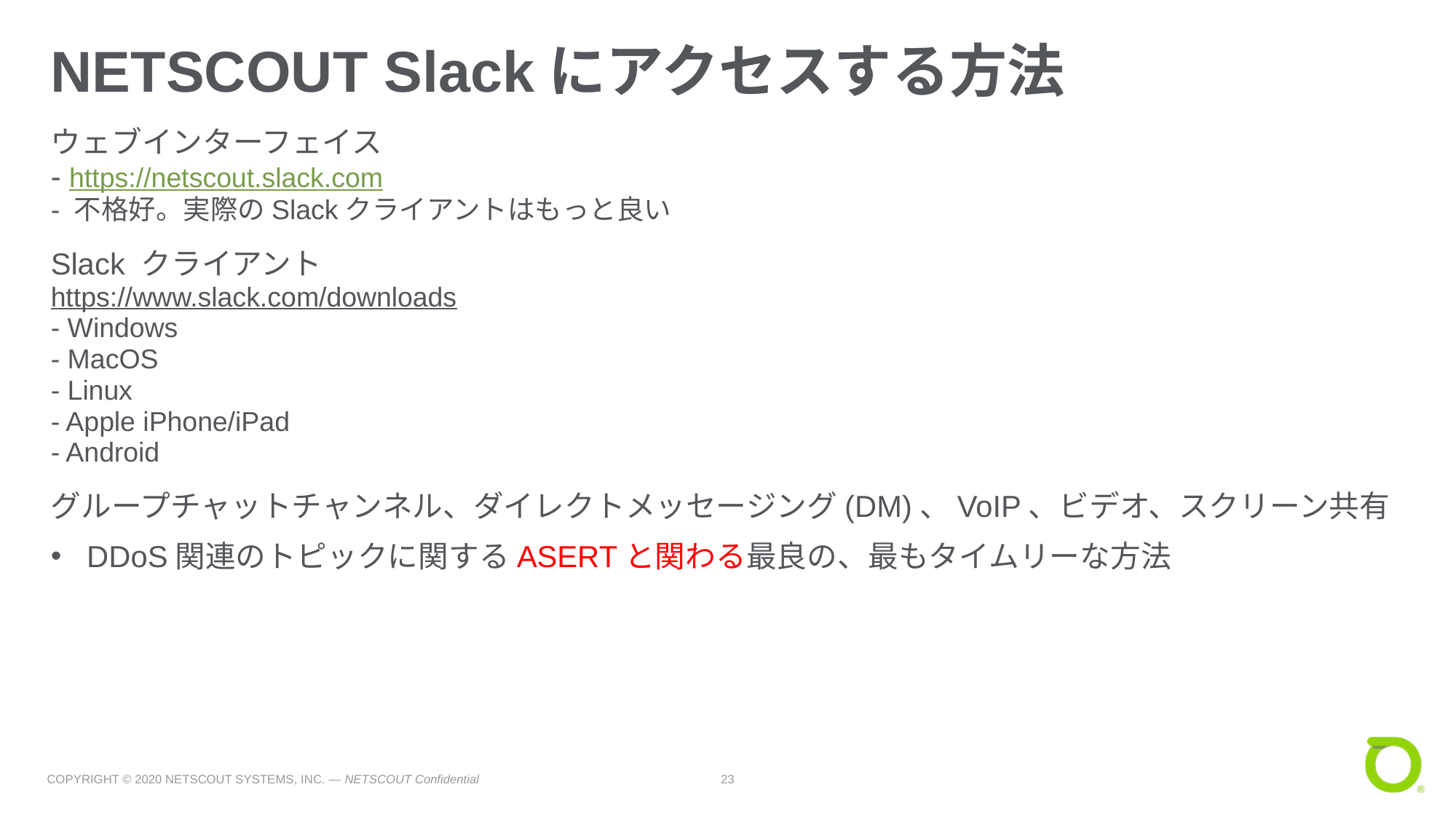

# NETSCOUT Slackにアクセスする方法

ウェブインターフェイス
- https://netscout.slack.com
- 不格好。実際のSlackクライアントはもっと良い
Slack クライアント
https://www.slack.com/downloads
- Windows
- MacOS
- Linux
- Apple iPhone/iPad
- Android
グループチャットチャンネル、ダイレクトメッセージング(DM)、VoIP、ビデオ、スクリーン共有
DDoS関連のトピックに関するASERTと関わる最良の、最もタイムリーな方法